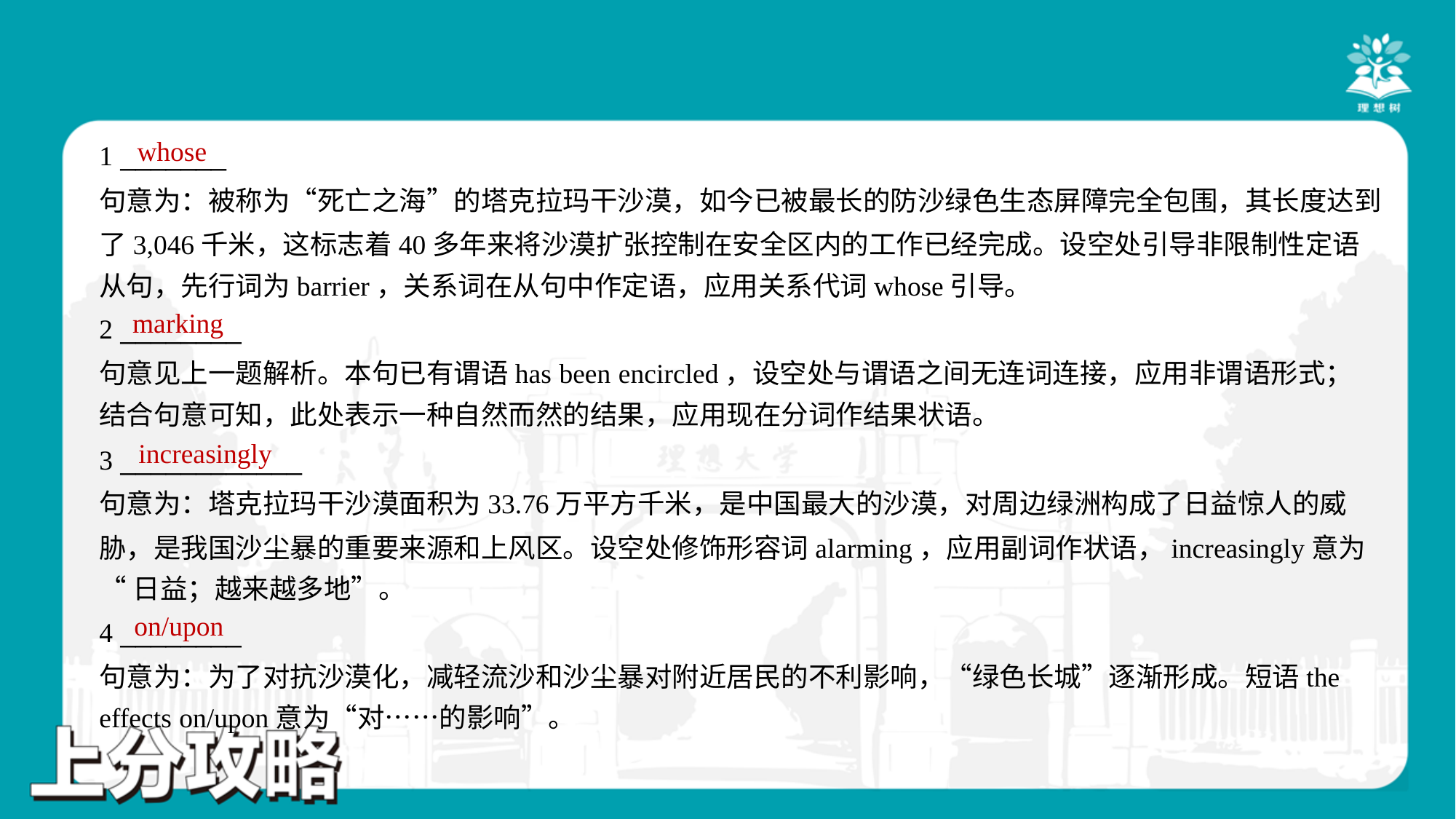

whose
1 _______
句意为：被称为“死亡之海”的塔克拉玛干沙漠，如今已被最长的防沙绿色生态屏障完全包围，其长度达到
了3,046千米，这标志着40多年来将沙漠扩张控制在安全区内的工作已经完成。设空处引导非限制性定语
从句，先行词为barrier，关系词在从句中作定语，应用关系代词whose引导。
marking
2 ________
句意见上一题解析。本句已有谓语has been encircled，设空处与谓语之间无连词连接，应用非谓语形式；
结合句意可知，此处表示一种自然而然的结果，应用现在分词作结果状语。
increasingly
3 ____________
句意为：塔克拉玛干沙漠面积为33.76万平方千米，是中国最大的沙漠，对周边绿洲构成了日益惊人的威
胁，是我国沙尘暴的重要来源和上风区。设空处修饰形容词alarming，应用副词作状语，increasingly意为
“日益；越来越多地”。
on/upon
4 ________
句意为：为了对抗沙漠化，减轻流沙和沙尘暴对附近居民的不利影响，“绿色长城”逐渐形成。短语the
effects on/upon意为“对……的影响”。